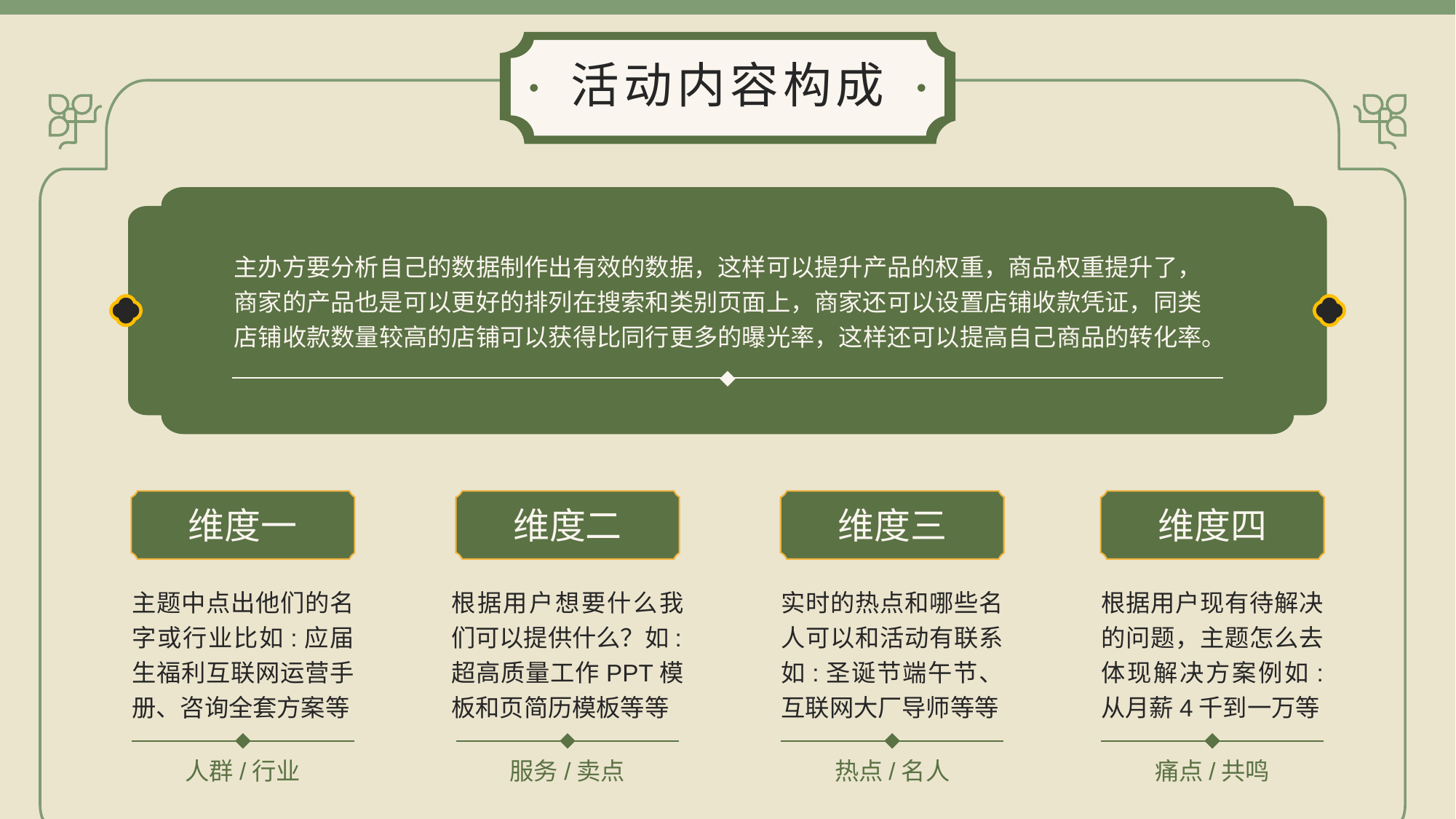

活动内容构成

主办方要分析自己的数据制作出有效的数据，这样可以提升产品的权重，商品权重提升了，商家的产品也是可以更好的排列在搜索和类别页面上，商家还可以设置店铺收款凭证，同类店铺收款数量较高的店铺可以获得比同行更多的曝光率，这样还可以提高自己商品的转化率。

维度一
维度二
维度三
维度四
主题中点出他们的名字或行业比如:应届生福利互联网运营手册、咨询全套方案等
根据用户想要什么我们可以提供什么？如:超高质量工作PPT模板和页简历模板等等
实时的热点和哪些名人可以和活动有联系如:圣诞节端午节、互联网大厂导师等等
根据用户现有待解决的问题，主题怎么去体现解决方案例如: 从月薪4千到一万等

人群/行业
服务/卖点
热点/名人
痛点/共鸣